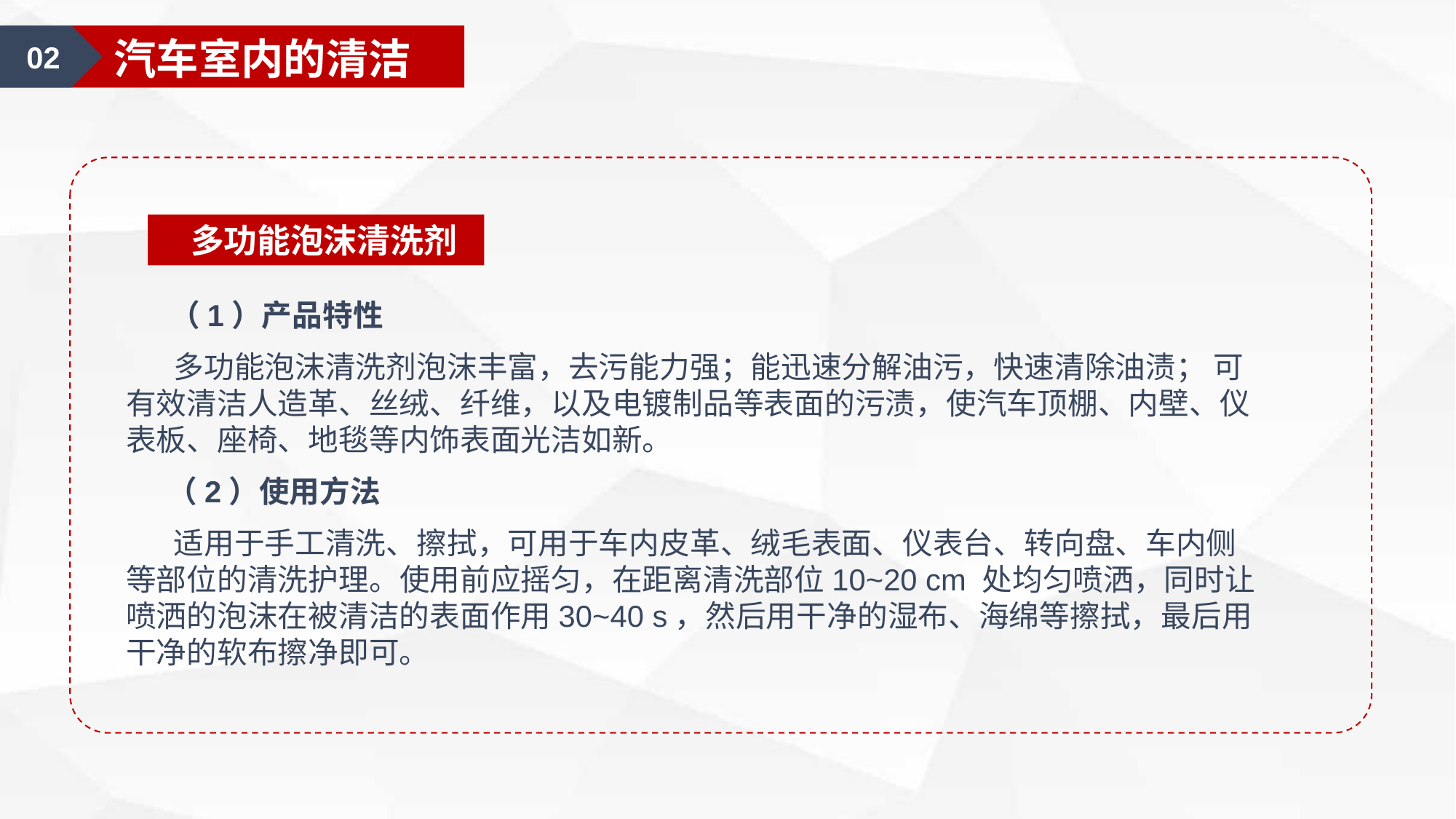

02
汽车室内的清洁

 多功能泡沫清洗剂
      （1）产品特性
      多功能泡沫清洗剂泡沫丰富，去污能力强；能迅速分解油污，快速清除油渍； 可有效清洁人造革、丝绒、纤维，以及电镀制品等表面的污渍，使汽车顶棚、内壁、仪表板、座椅、地毯等内饰表面光洁如新。
     （2）使用方法
      适用于手工清洗、擦拭，可用于车内皮革、绒毛表面、仪表台、转向盘、车内侧等部位的清洗护理。使用前应摇匀，在距离清洗部位10~20 cm 处均匀喷洒，同时让喷洒的泡沫在被清洁的表面作用30~40 s，然后用干净的湿布、海绵等擦拭，最后用干净的软布擦净即可。